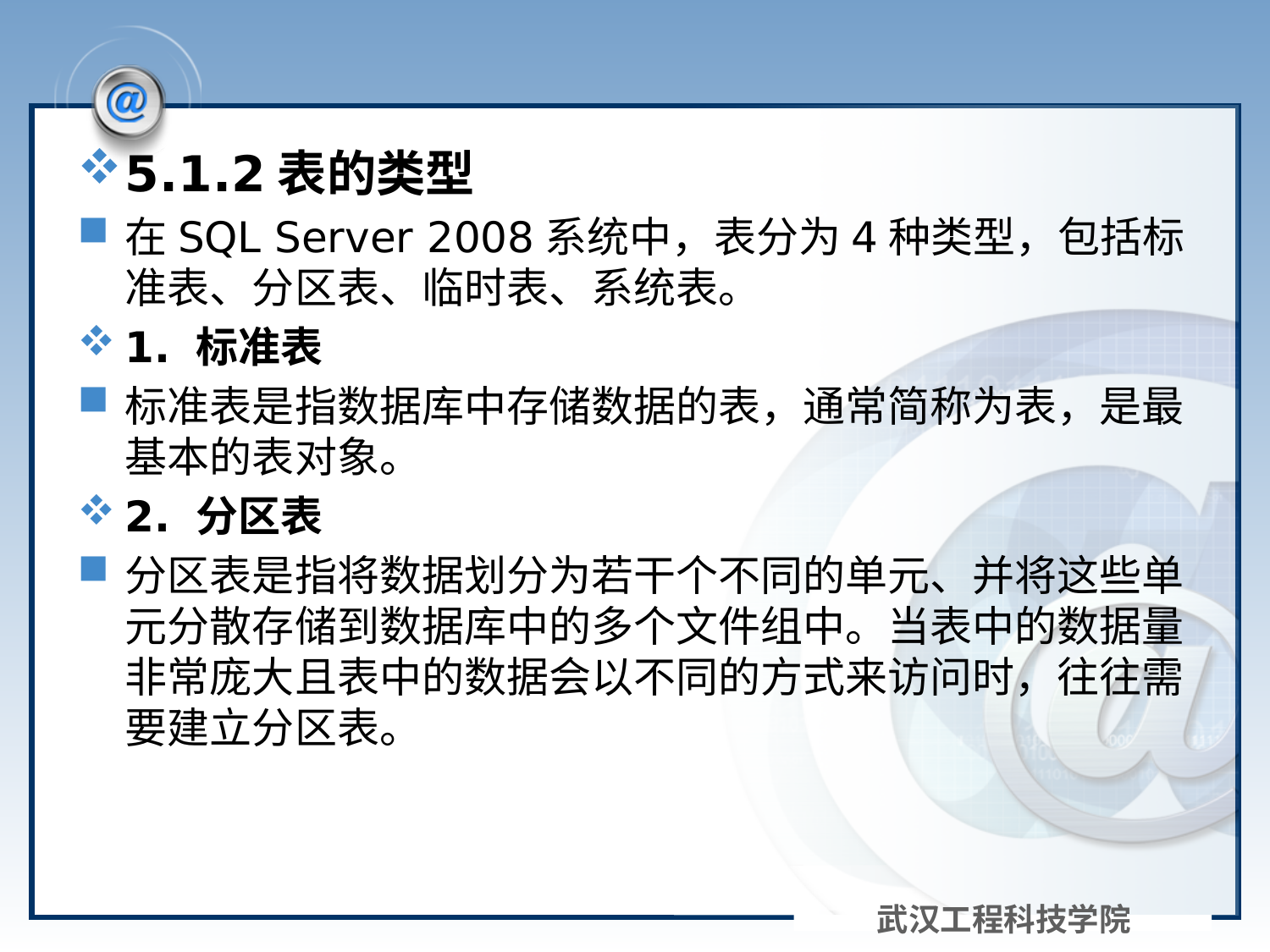

#
5.1.2表的类型
在SQL Server 2008系统中，表分为4种类型，包括标准表、分区表、临时表、系统表。
1. 标准表
标准表是指数据库中存储数据的表，通常简称为表，是最基本的表对象。
2. 分区表
分区表是指将数据划分为若干个不同的单元、并将这些单元分散存储到数据库中的多个文件组中。当表中的数据量非常庞大且表中的数据会以不同的方式来访问时，往往需要建立分区表。
武汉工程科技学院